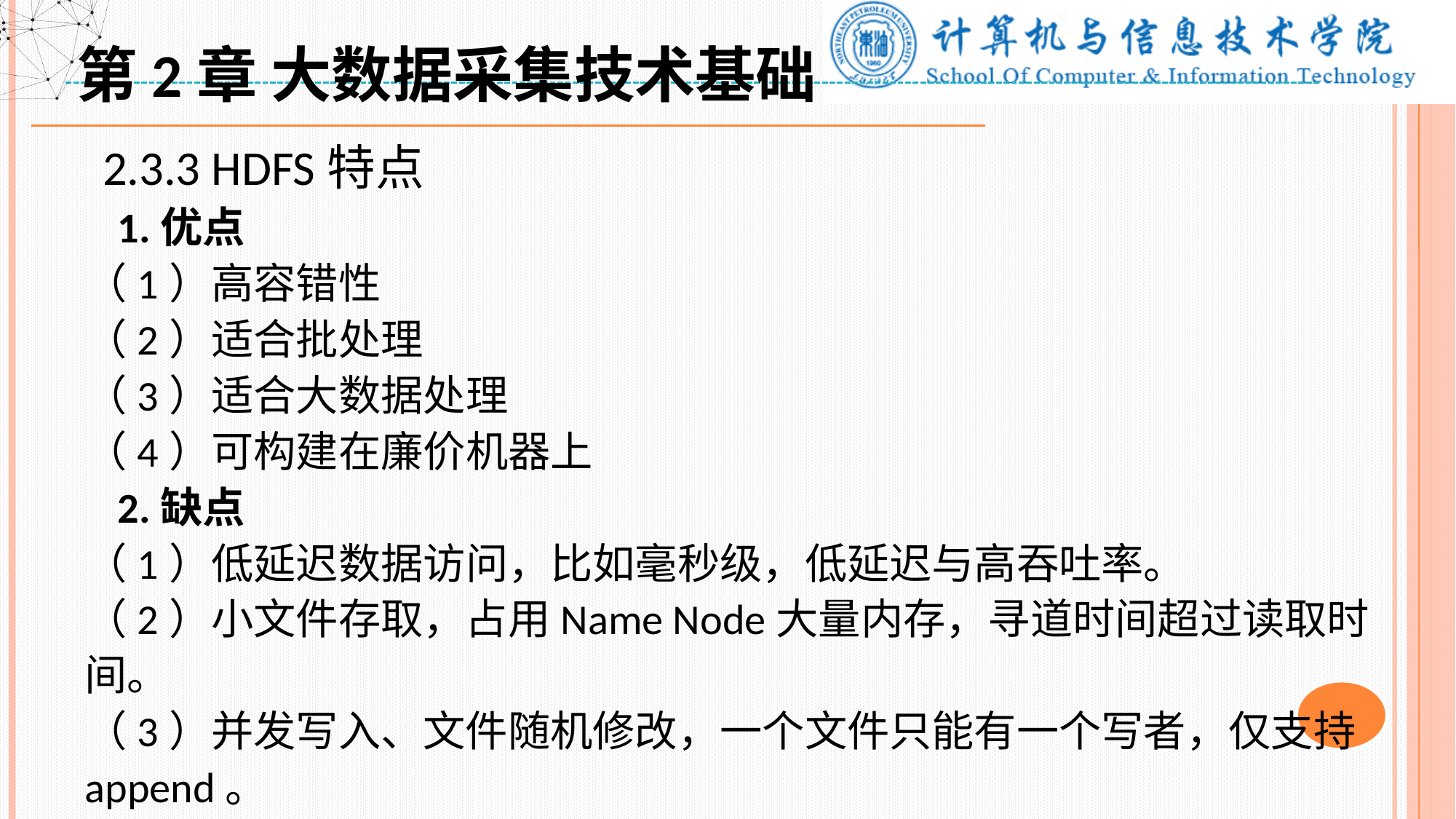

第2章 大数据采集技术基础
  2.3.3 HDFS特点
    1.优点
（1）高容错性
（2）适合批处理
（3）适合大数据处理
（4）可构建在廉价机器上
    2.缺点
（1）低延迟数据访问，比如毫秒级，低延迟与高吞吐率。
（2）小文件存取，占用Name Node大量内存，寻道时间超过读取时间。
（3）并发写入、文件随机修改，一个文件只能有一个写者，仅支持append。